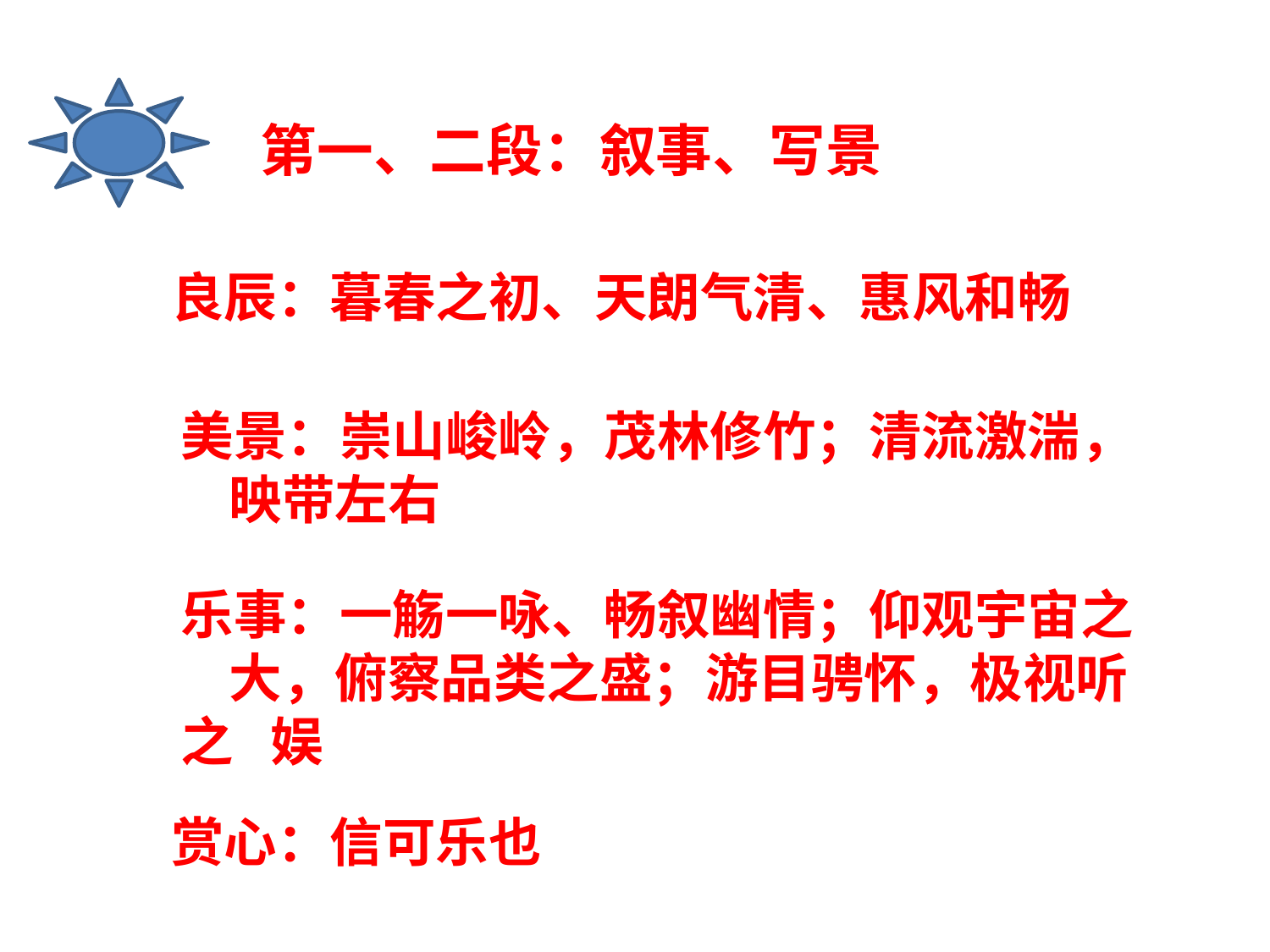

第一、二段：叙事、写景
良辰：暮春之初、天朗气清、惠风和畅
美景：崇山峻岭，茂林修竹；清流激湍，    映带左右
乐事：一觞一咏、畅叙幽情；仰观宇宙之       大，俯察品类之盛；游目骋怀，极视听之   娱
赏心：信可乐也